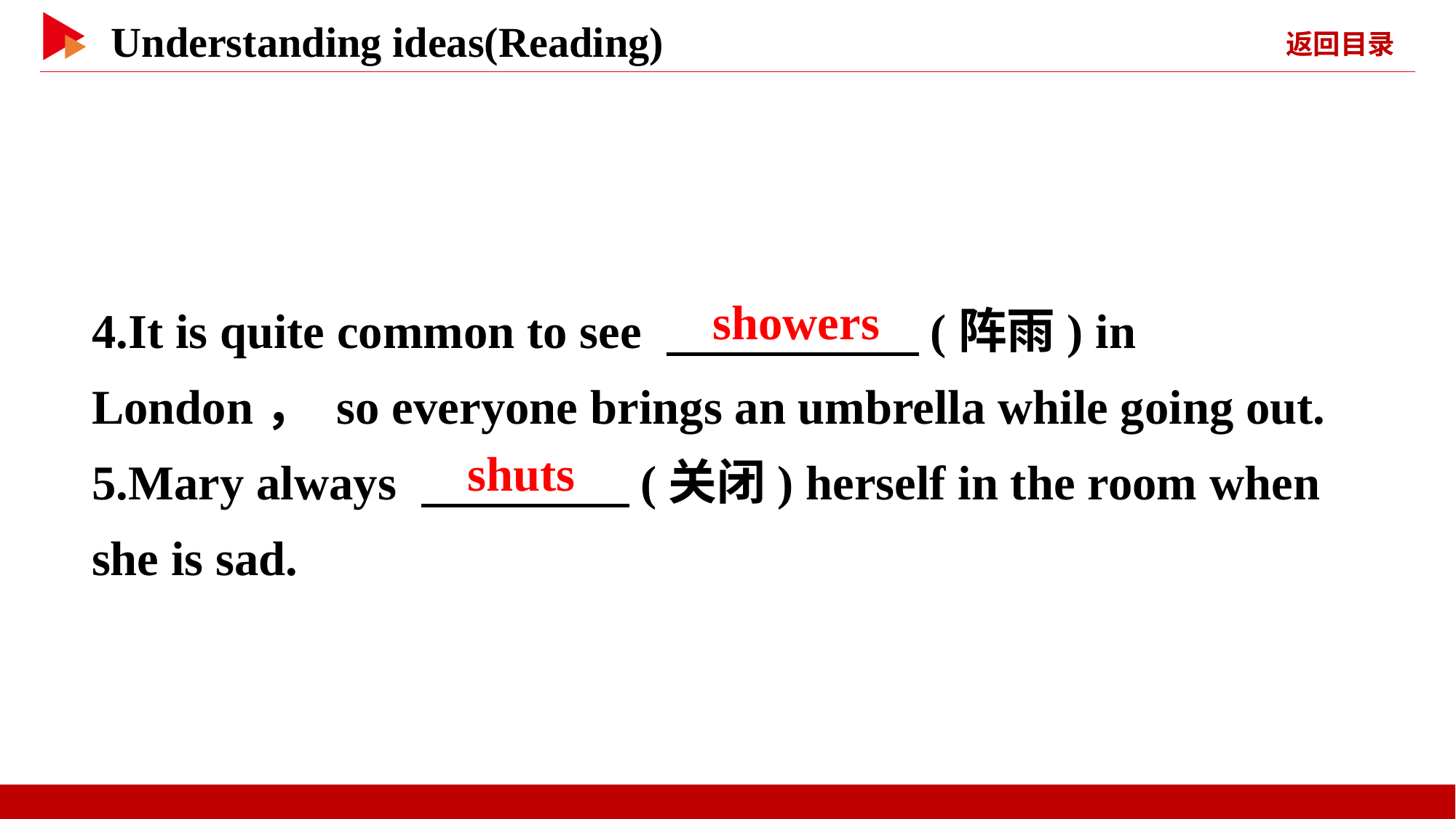

4.It is quite common to see 　              　(阵雨) in London， so everyone brings an umbrella while going out.
5.Mary always 　          　(关闭) herself in the room when she is sad.
　showers
　shuts